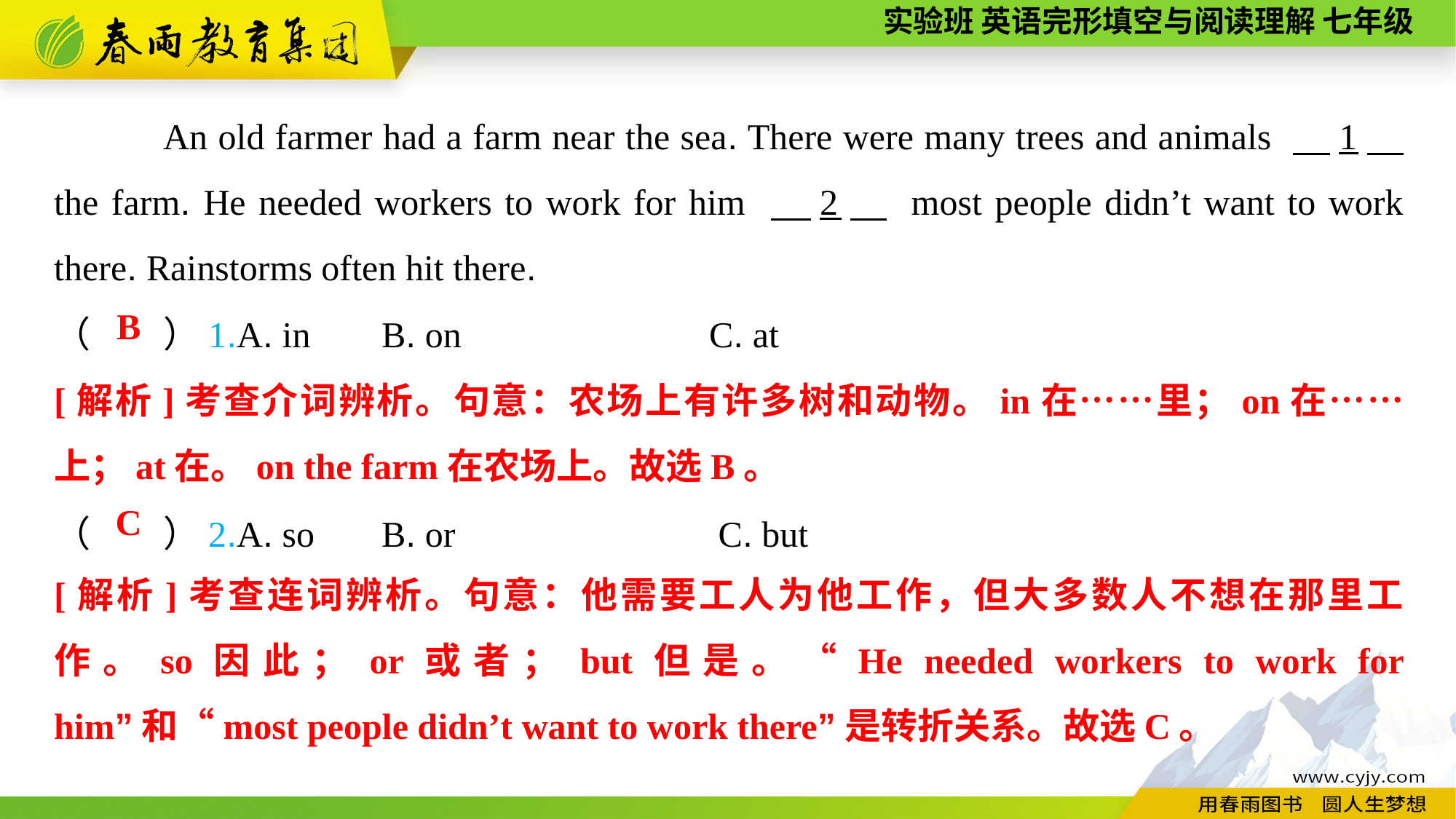

An old farmer had a farm near the sea. There were many trees and animals 　1　 the farm. He needed workers to work for him 　2　 most people didn’t want to work there. Rainstorms often hit there.
（　　）1.A. in	B. on			C. at
B
[解析]考查介词辨析。句意：农场上有许多树和动物。in在……里；on在……上；at在。on the farm在农场上。故选B。
（　　）2.A. so	B. or			 C. but
C
[解析]考查连词辨析。句意：他需要工人为他工作，但大多数人不想在那里工作。so因此；or或者；but但是。“He needed workers to work for him”和“most people didn’t want to work there”是转折关系。故选C。